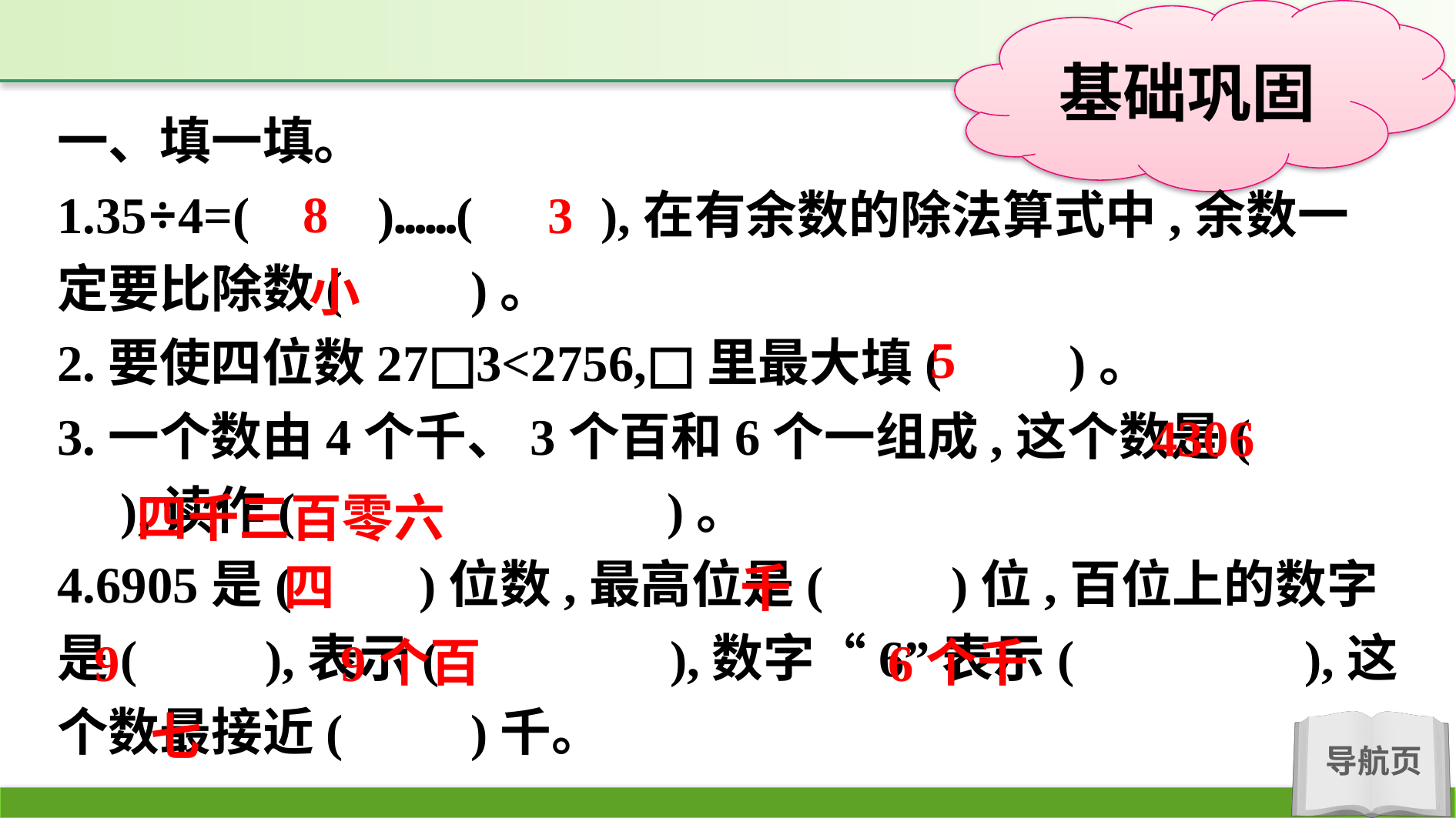

一、填一填。
1.35÷4=(　　)……(　　),在有余数的除法算式中,余数一定要比除数(　　)。
2.要使四位数27□3<2756,□里最大填(　　)。
3.一个数由4个千、3个百和6个一组成,这个数是(　   　),读作(           　　　　)。
4.6905是(　　)位数,最高位是(　　)位,百位上的数字是(　　),表示(　　　　),数字“6”表示(　　　　),这个数最接近(　　)千。
8
3
小
5
4306
四千三百零六
四
千
9
9个百
6个千
七